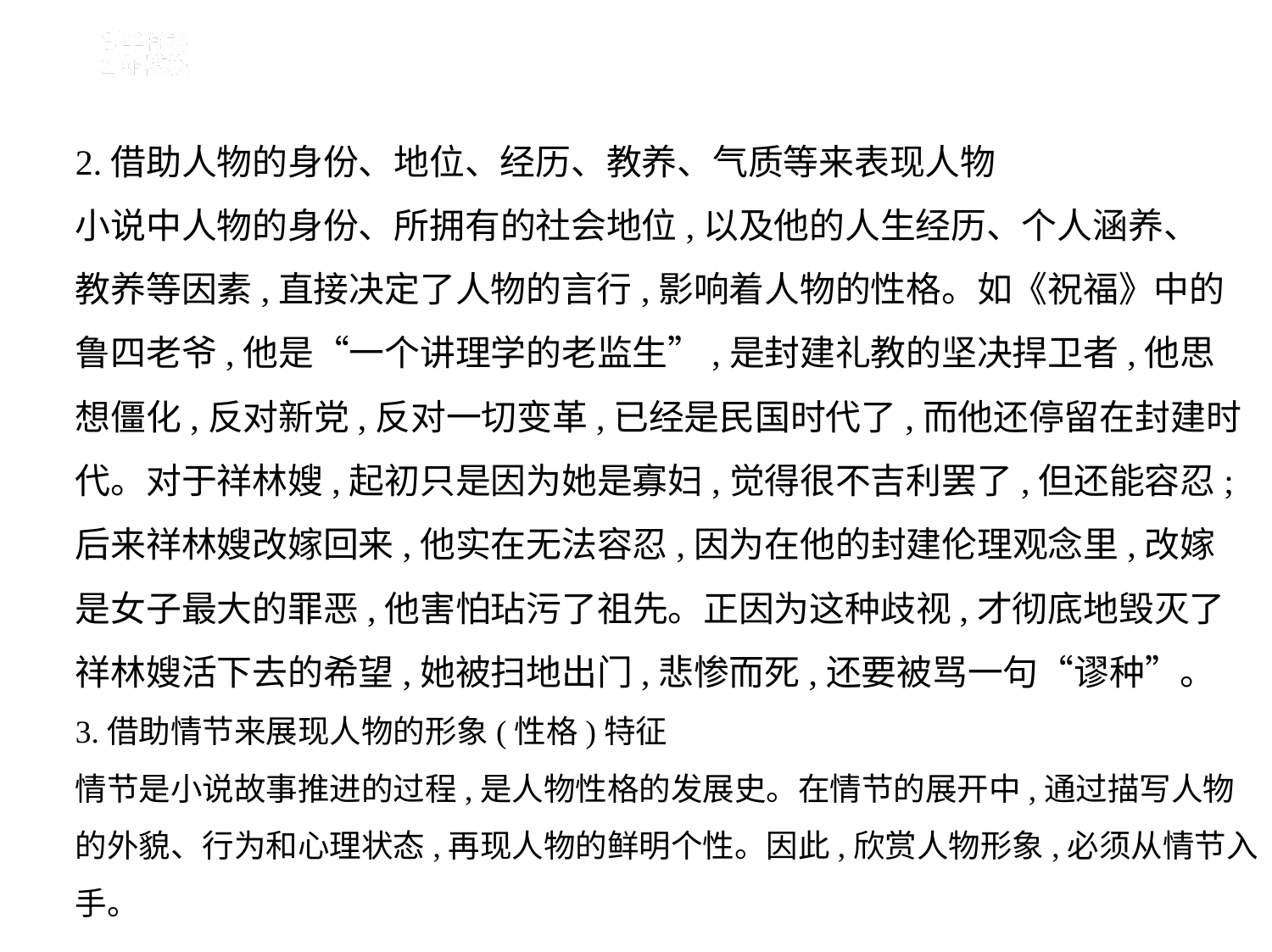

2.借助人物的身份、地位、经历、教养、气质等来表现人物
小说中人物的身份、所拥有的社会地位,以及他的人生经历、个人涵养、
教养等因素,直接决定了人物的言行,影响着人物的性格。如《祝福》中的
鲁四老爷,他是“一个讲理学的老监生”,是封建礼教的坚决捍卫者,他思
想僵化,反对新党,反对一切变革,已经是民国时代了,而他还停留在封建时
代。对于祥林嫂,起初只是因为她是寡妇,觉得很不吉利罢了,但还能容忍;
后来祥林嫂改嫁回来,他实在无法容忍,因为在他的封建伦理观念里,改嫁
是女子最大的罪恶,他害怕玷污了祖先。正因为这种歧视,才彻底地毁灭了
祥林嫂活下去的希望,她被扫地出门,悲惨而死,还要被骂一句“谬种”。
3.借助情节来展现人物的形象(性格)特征
情节是小说故事推进的过程,是人物性格的发展史。在情节的展开中,通过描写人物的外貌、行为和心理状态,再现人物的鲜明个性。因此,欣赏人物形象,必须从情节入手。